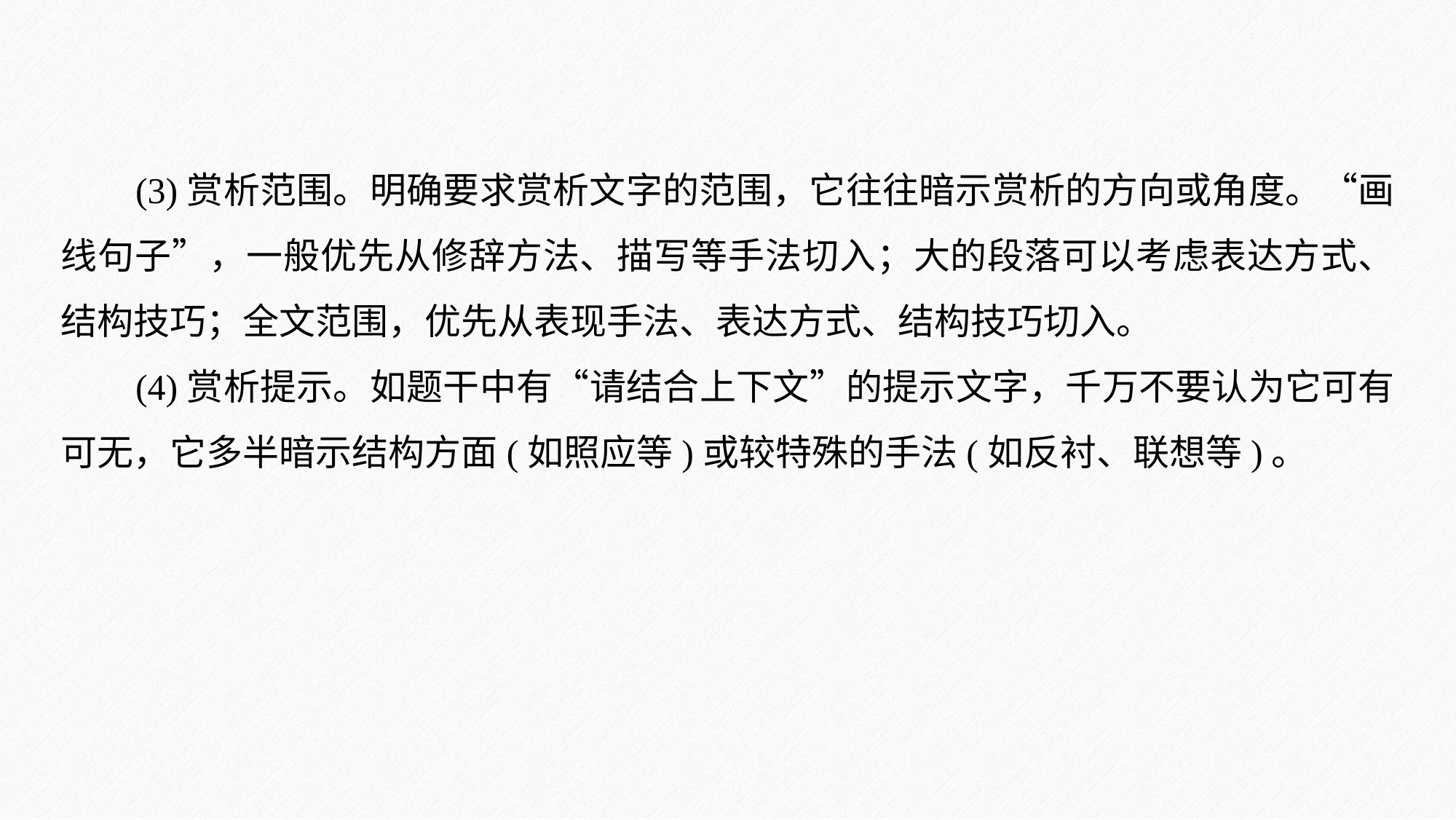

(3)赏析范围。明确要求赏析文字的范围，它往往暗示赏析的方向或角度。“画线句子”，一般优先从修辞方法、描写等手法切入；大的段落可以考虑表达方式、结构技巧；全文范围，优先从表现手法、表达方式、结构技巧切入。
(4)赏析提示。如题干中有“请结合上下文”的提示文字，千万不要认为它可有可无，它多半暗示结构方面(如照应等)或较特殊的手法(如反衬、联想等)。